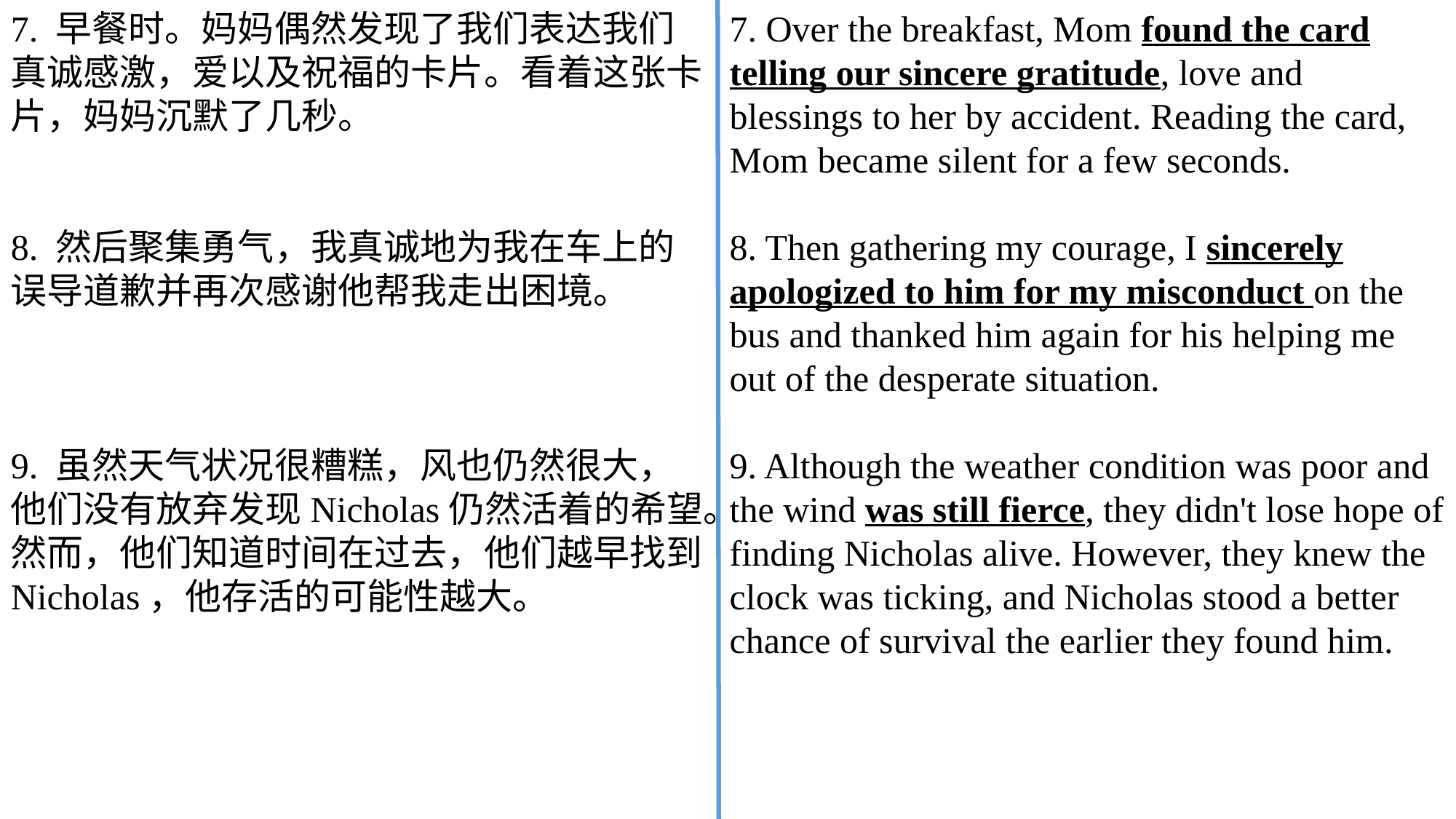

7. 早餐时。妈妈偶然发现了我们表达我们真诚感激，爱以及祝福的卡片。看着这张卡片，妈妈沉默了几秒。

8. 然后聚集勇气，我真诚地为我在车上的误导道歉并再次感谢他帮我走出困境。

9. 虽然天气状况很糟糕，风也仍然很大，他们没有放弃发现Nicholas仍然活着的希望。然而，他们知道时间在过去，他们越早找到Nicholas，他存活的可能性越大。

7. Over the breakfast, Mom found the card telling our sincere gratitude, love and blessings to her by accident. Reading the card, Mom became silent for a few seconds.

8. Then gathering my courage, I sincerely apologized to him for my misconduct on the bus and thanked him again for his helping me out of the desperate situation.

9. Although the weather condition was poor and the wind was still fierce, they didn't lose hope of finding Nicholas alive. However, they knew the clock was ticking, and Nicholas stood a better chance of survival the earlier they found him.